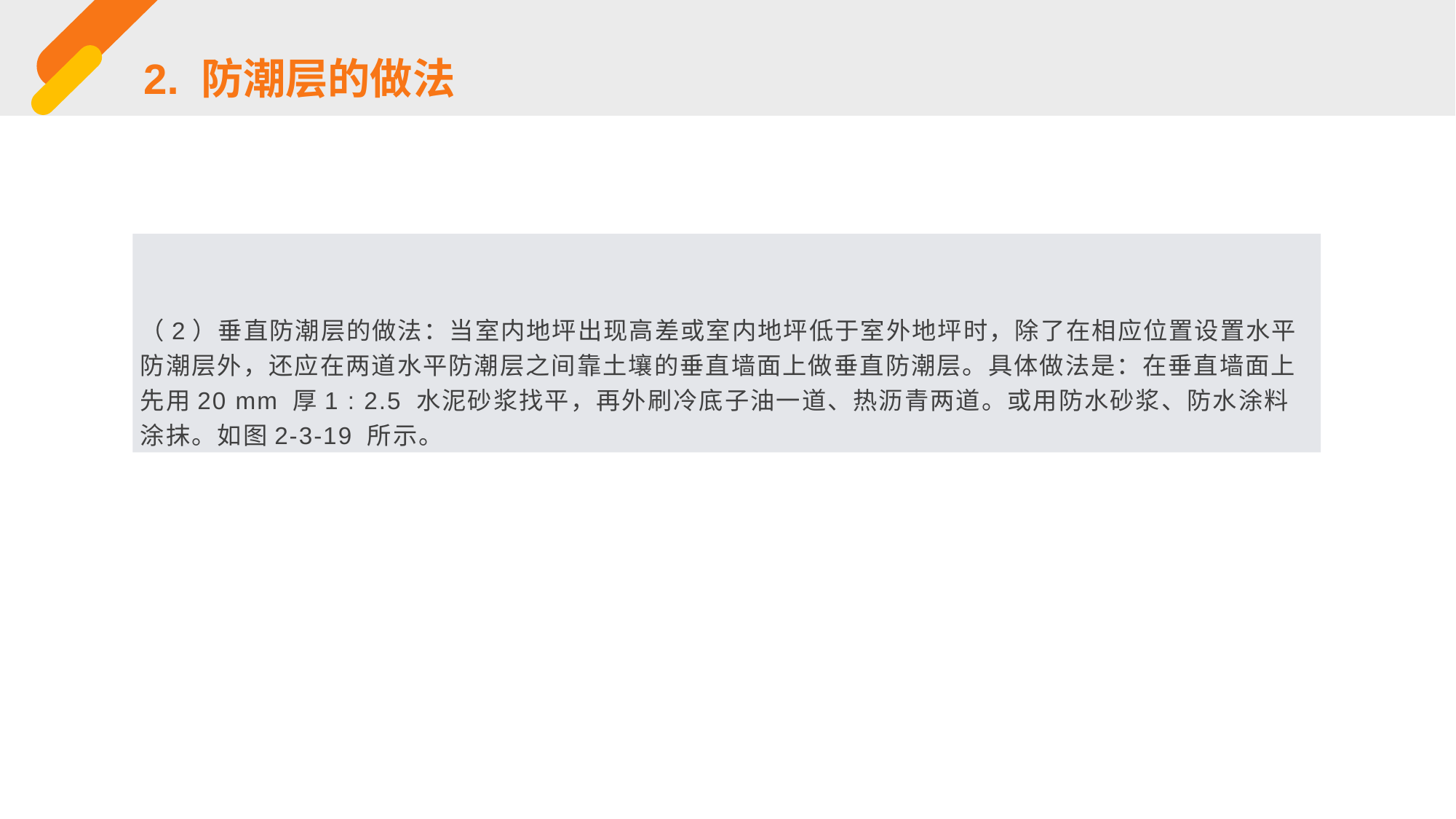

2. 防潮层的做法
（2）垂直防潮层的做法：当室内地坪出现高差或室内地坪低于室外地坪时，除了在相应位置设置水平防潮层外，还应在两道水平防潮层之间靠土壤的垂直墙面上做垂直防潮层。具体做法是：在垂直墙面上先用20 mm 厚1 : 2.5 水泥砂浆找平，再外刷冷底子油一道、热沥青两道。或用防水砂浆、防水涂料涂抹。如图2-3-19 所示。